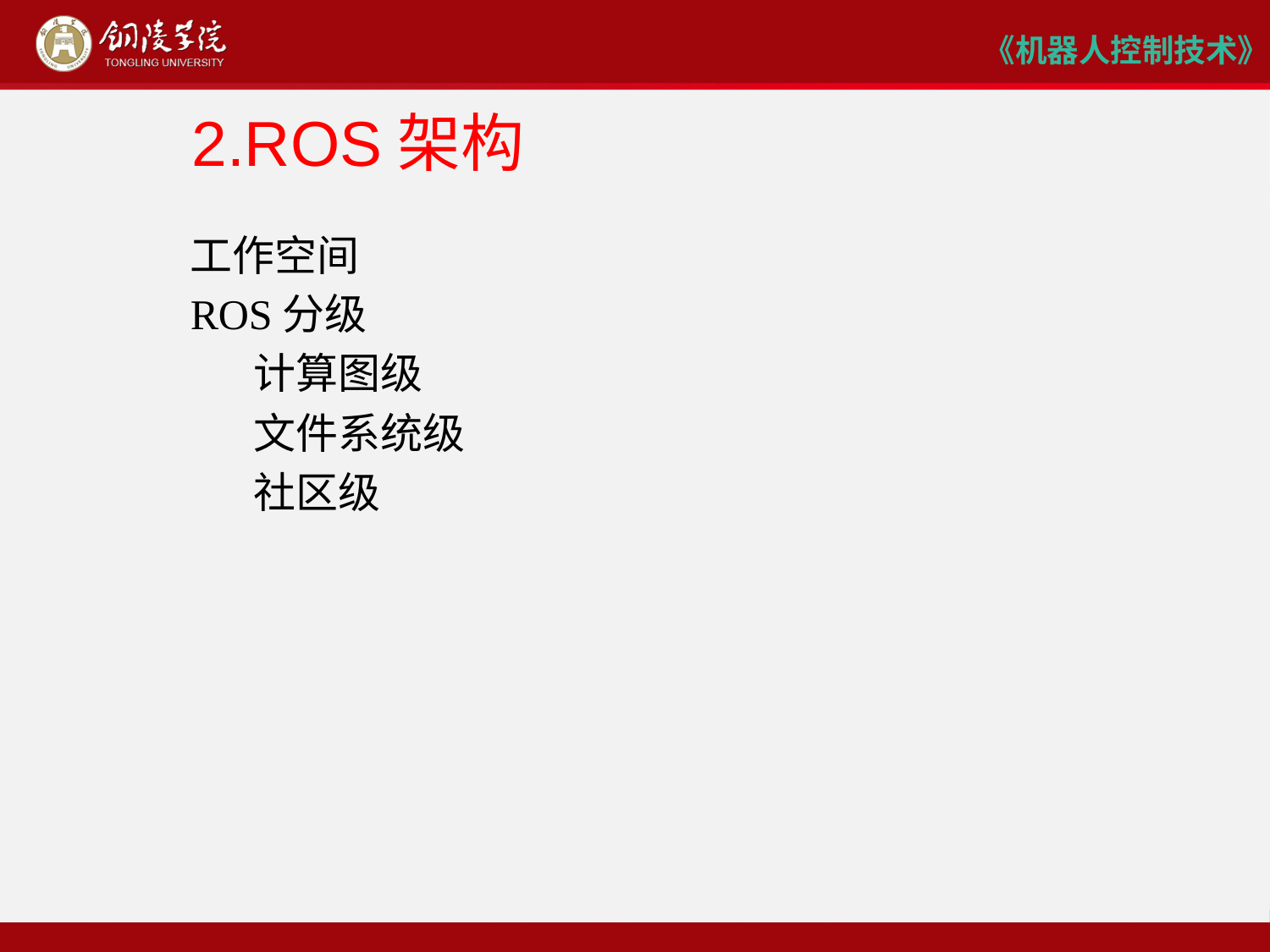

# 2.ROS架构
工作空间
ROS分级
计算图级
文件系统级
社区级